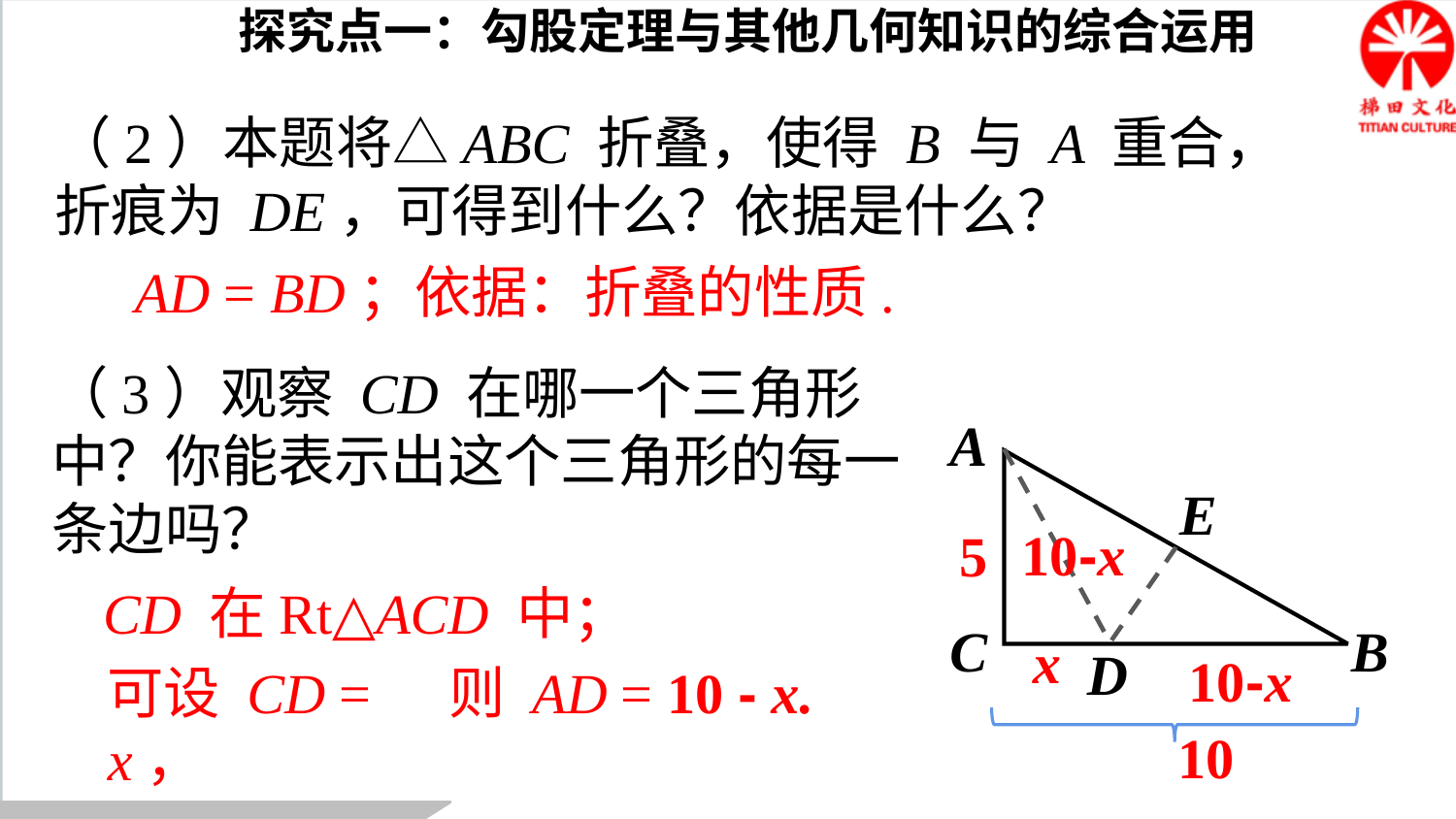

探究点一：勾股定理与其他几何知识的综合运用
（2）本题将△ABC 折叠，使得 B 与 A 重合，折痕为 DE，可得到什么？依据是什么？
AD = BD；依据：折叠的性质.
（3）观察 CD 在哪一个三角形中？你能表示出这个三角形的每一条边吗？
A

E
C
B
D
10-x
5
 CD 在Rt△ACD 中；
x
10-x
可设 CD = x，
则 AD = 10 - x.

10